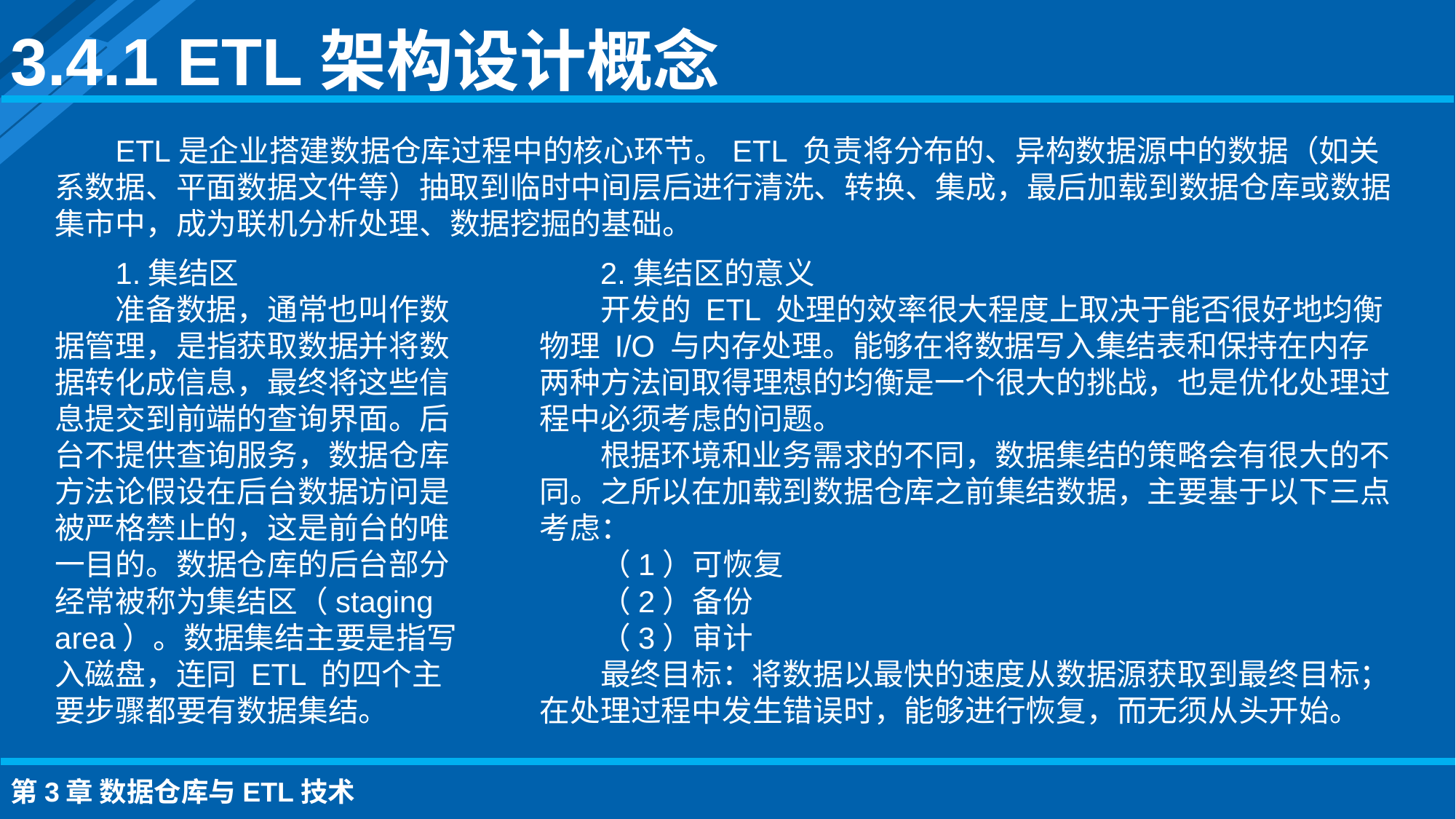

3.4.1 ETL架构设计概念

ETL是企业搭建数据仓库过程中的核心环节。ETL 负责将分布的、异构数据源中的数据（如关系数据、平面数据文件等）抽取到临时中间层后进行清洗、转换、集成，最后加载到数据仓库或数据集市中，成为联机分析处理、数据挖掘的基础。
1.集结区
准备数据，通常也叫作数据管理，是指获取数据并将数据转化成信息，最终将这些信息提交到前端的查询界面。后台不提供查询服务，数据仓库方法论假设在后台数据访问是被严格禁止的，这是前台的唯一目的。数据仓库的后台部分经常被称为集结区（staging area）。数据集结主要是指写入磁盘，连同 ETL 的四个主要步骤都要有数据集结。
2.集结区的意义
开发的 ETL 处理的效率很大程度上取决于能否很好地均衡物理 I/O 与内存处理。能够在将数据写入集结表和保持在内存两种方法间取得理想的均衡是一个很大的挑战，也是优化处理过程中必须考虑的问题。
根据环境和业务需求的不同，数据集结的策略会有很大的不同。之所以在加载到数据仓库之前集结数据，主要基于以下三点考虑：
（1）可恢复
（2）备份
（3）审计
最终目标：将数据以最快的速度从数据源获取到最终目标；在处理过程中发生错误时，能够进行恢复，而无须从头开始。
第3章 数据仓库与ETL技术